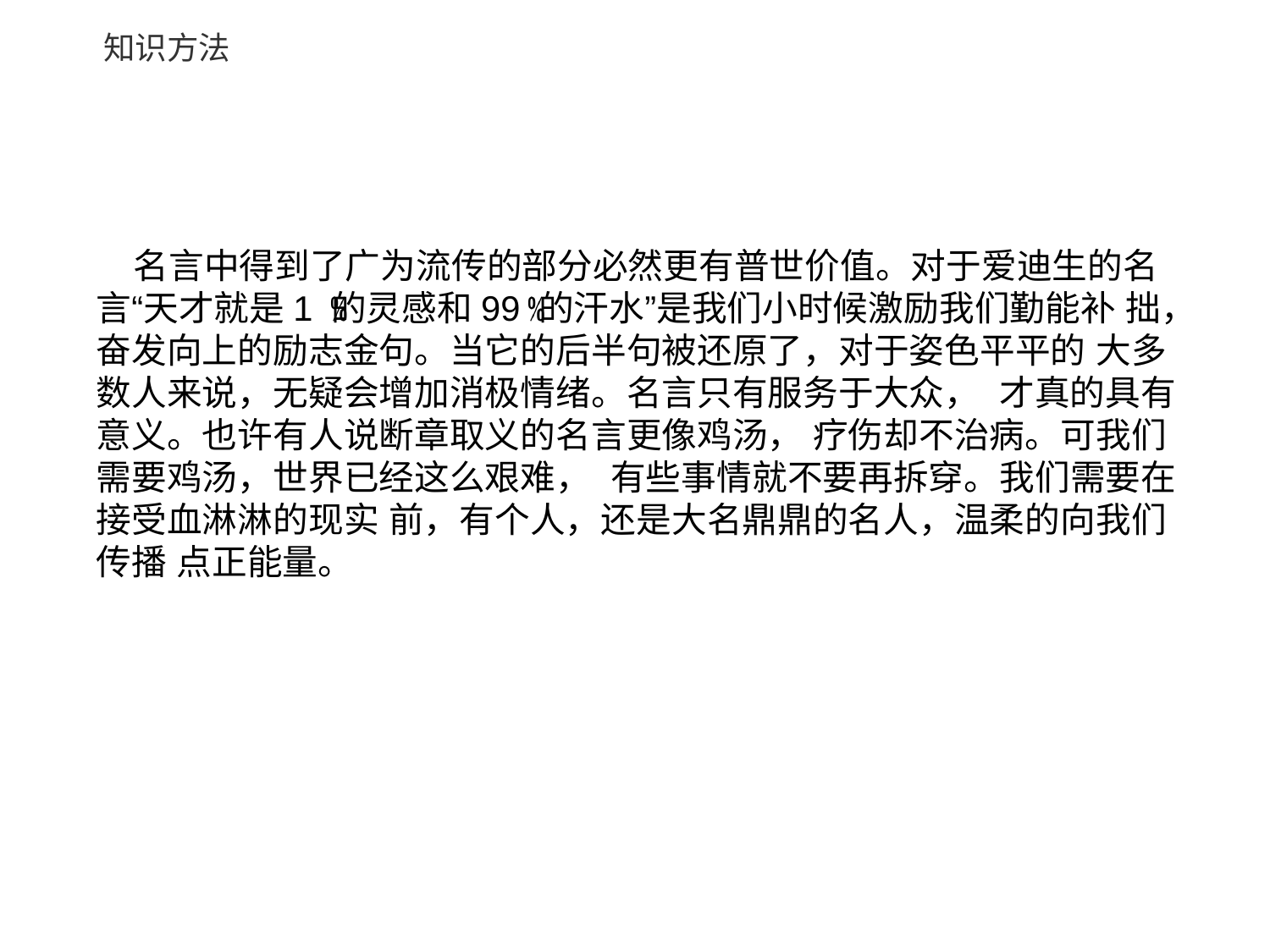

# 知识方法
名言中得到了广为流传的部分必然更有普世价值。对于爱迪生的名 言“天才就是1 的灵感和99 的汗水”是我们小时候激励我们勤能补 拙，奋发向上的励志金句。当它的后半句被还原了，对于姿色平平的 大多数人来说，无疑会增加消极情绪。名言只有服务于大众，  才真的具有意义。也许有人说断章取义的名言更像鸡汤， 疗伤却不治病。可我们需要鸡汤，世界已经这么艰难，  有些事情就不要再拆穿。我们需要在接受血淋淋的现实 前，有个人，还是大名鼎鼎的名人，温柔的向我们传播 点正能量。